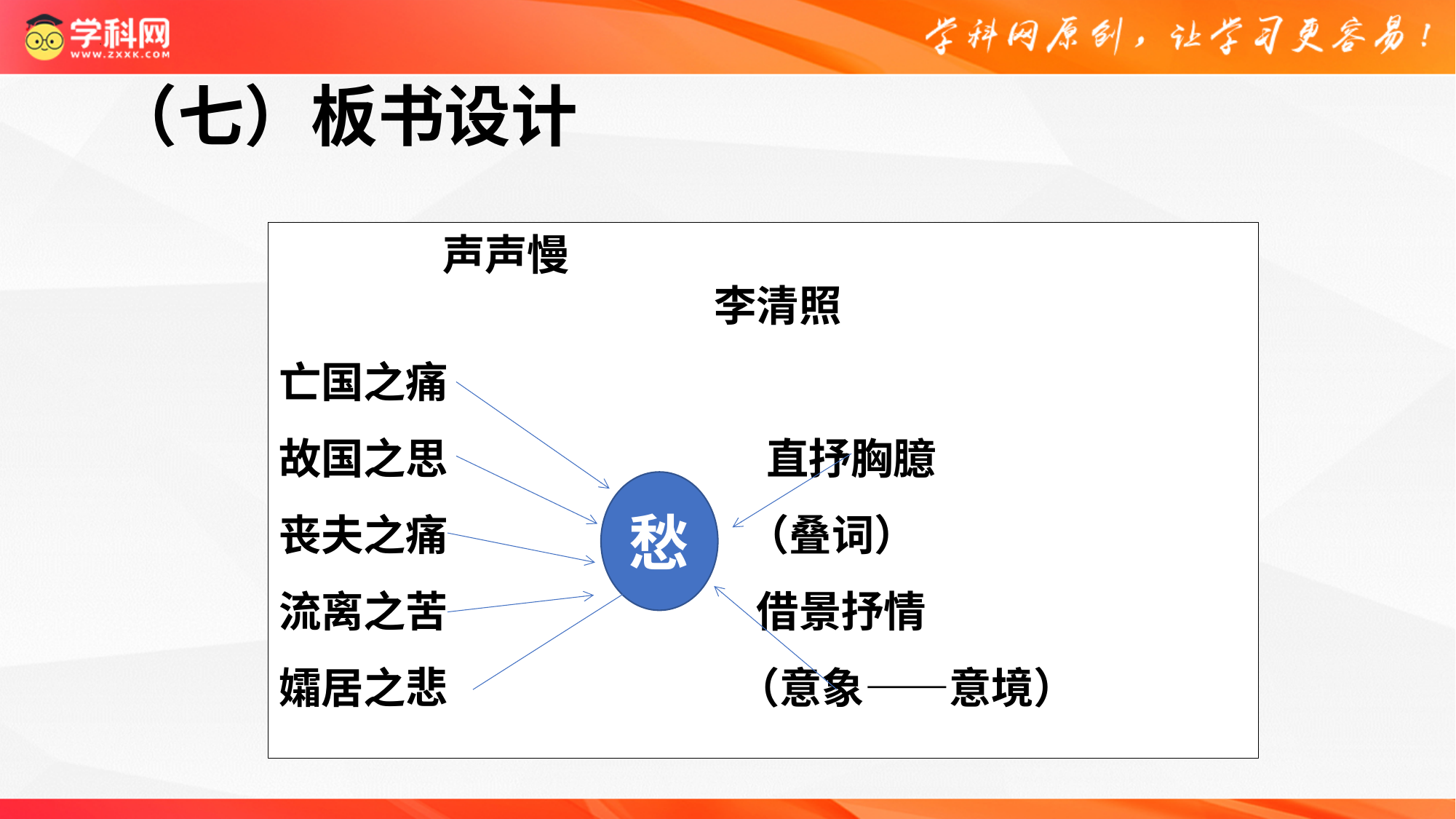

（七）板书设计

声声慢
  李清照
亡国之痛
故国之思                                 直抒胸臆
丧夫之痛                               （叠词）
流离之苦                                借景抒情
孀居之悲                              （意象——意境）

愁